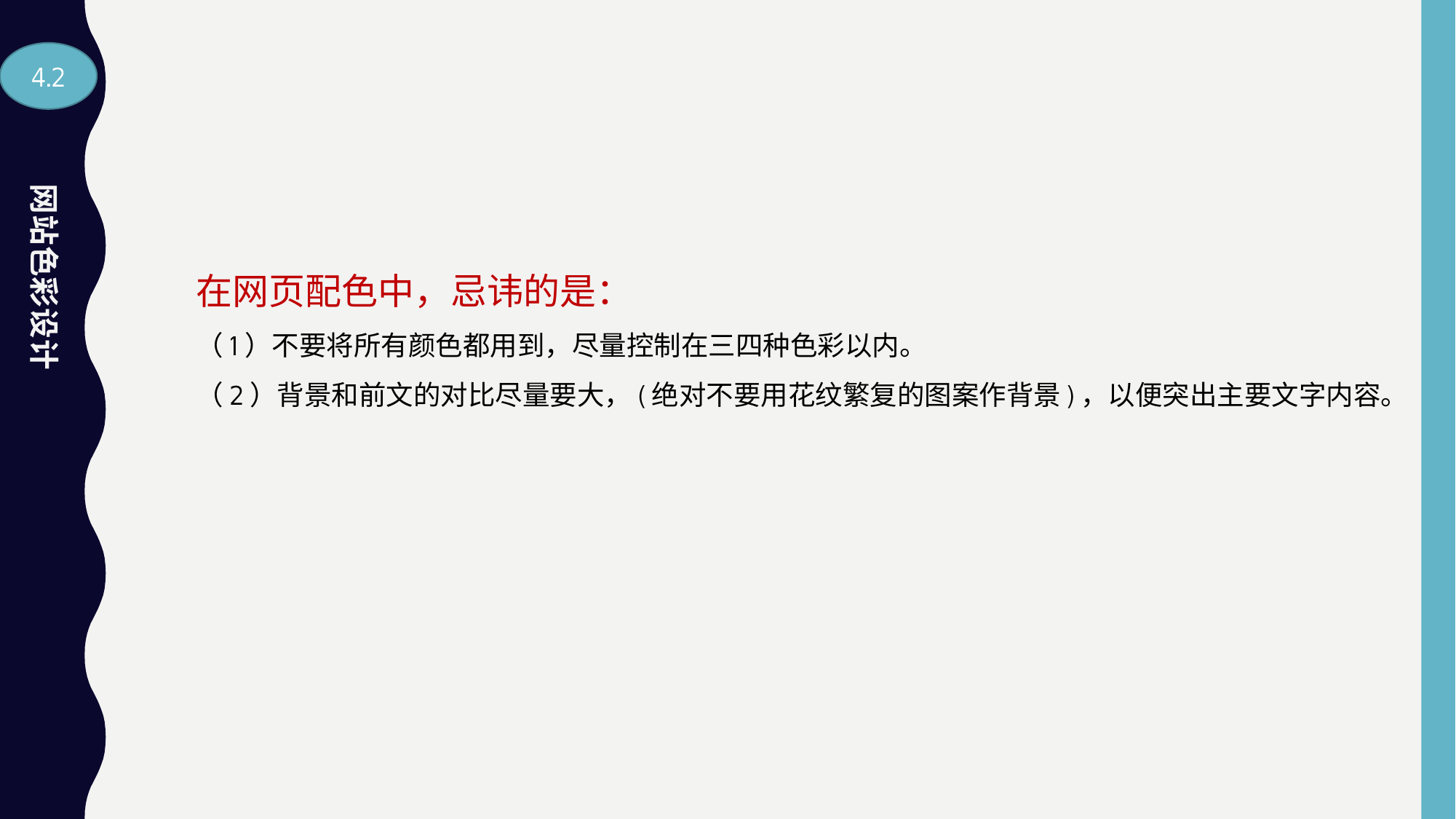

4.2
网站色彩设计
在网页配色中，忌讳的是：
（1）不要将所有颜色都用到，尽量控制在三四种色彩以内。
（2）背景和前文的对比尽量要大，(绝对不要用花纹繁复的图案作背景)，以便突出主要文字内容。